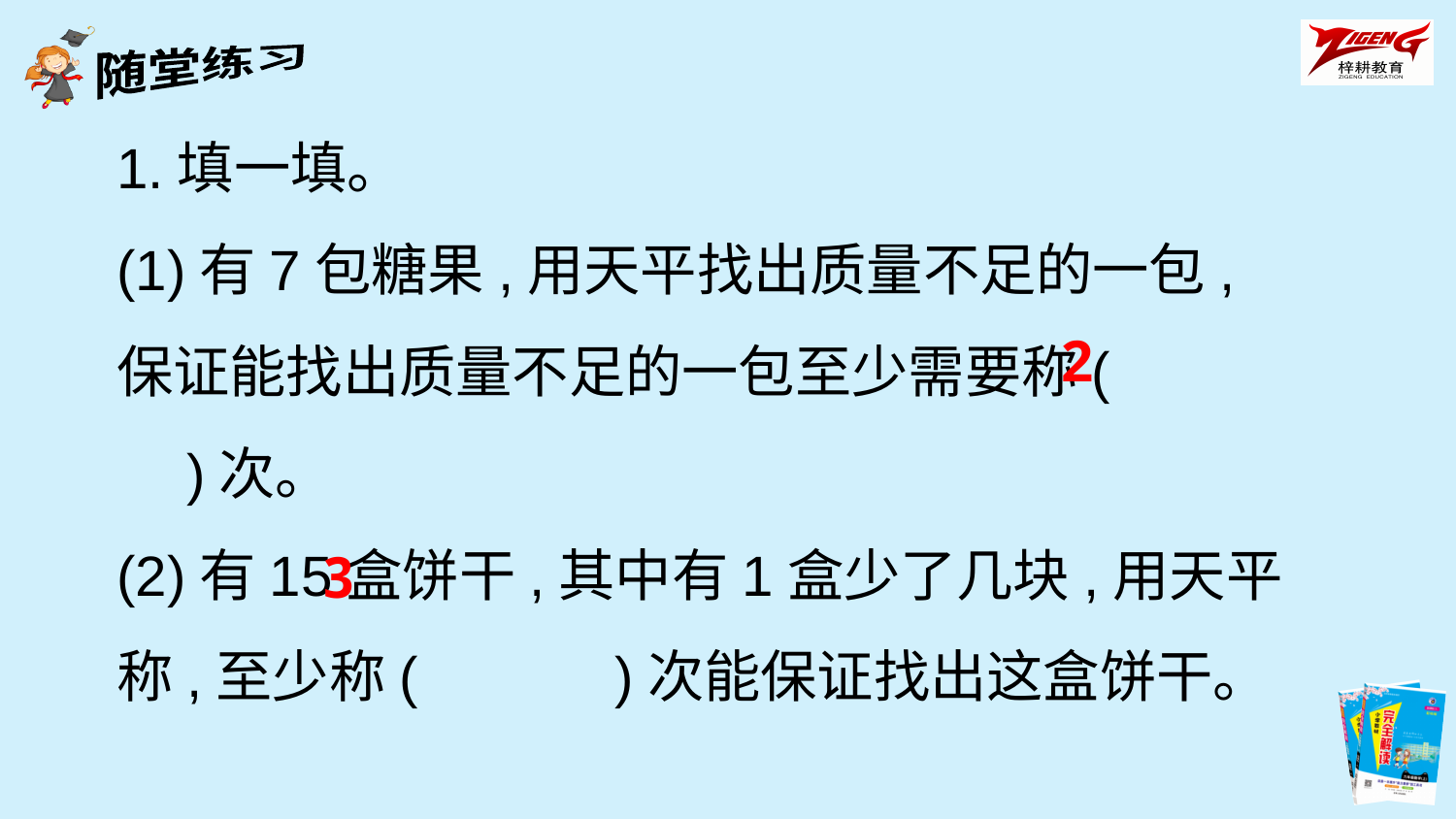

1.填一填。
(1)有7包糖果,用天平找出质量不足的一包,保证能找出质量不足的一包至少需要称(　　　)次。
(2)有15盒饼干,其中有1盒少了几块,用天平称,至少称(　　　)次能保证找出这盒饼干。
2
3